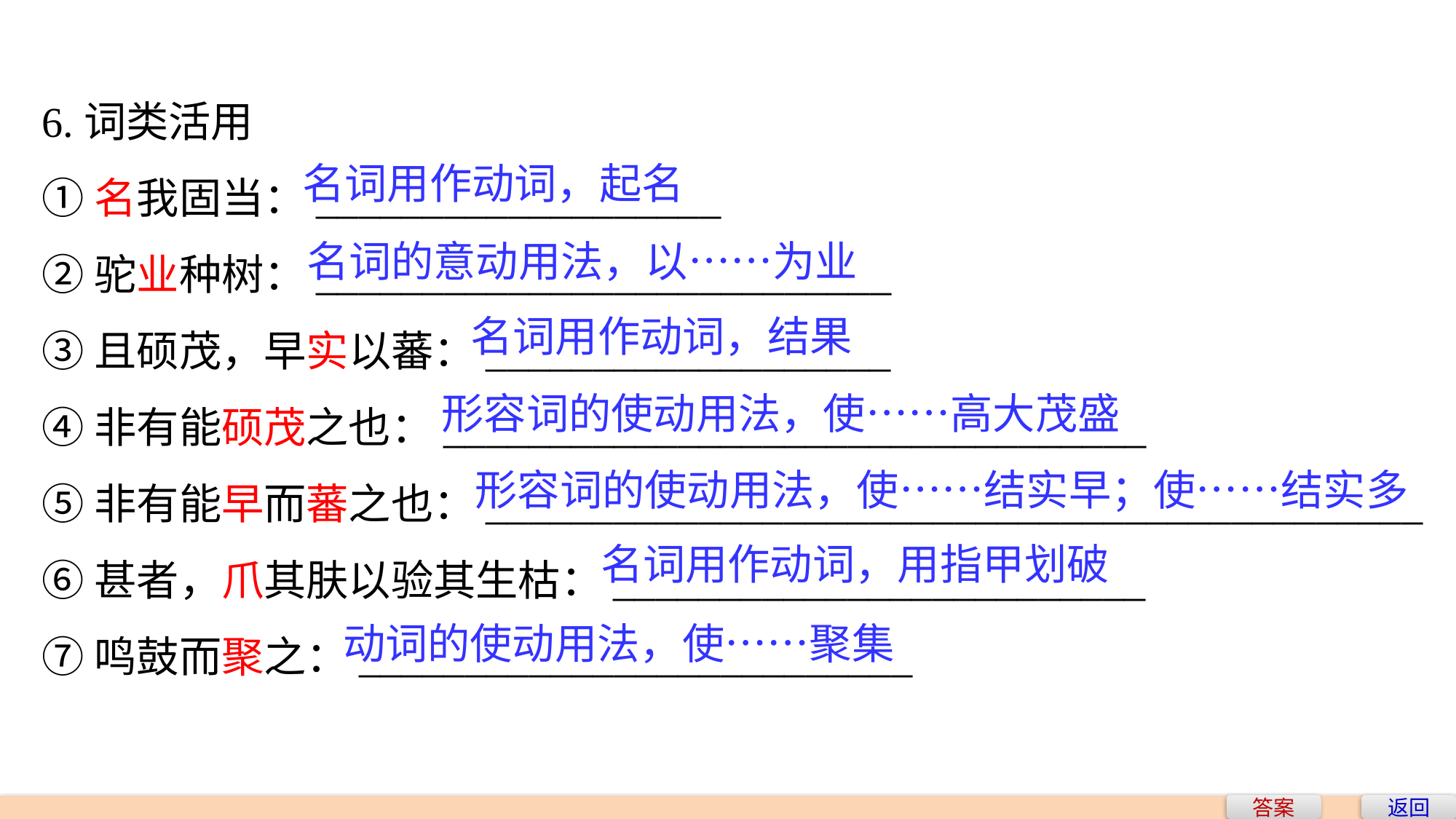

6.词类活用
①名我固当：___________________
②驼业种树：___________________________
③且硕茂，早实以蕃：___________________
④非有能硕茂之也：_________________________________
⑤非有能早而蕃之也：____________________________________________
⑥甚者，爪其肤以验其生枯：_________________________
⑦鸣鼓而聚之：__________________________
名词用作动词，起名
名词的意动用法，以……为业
名词用作动词，结果
形容词的使动用法，使……高大茂盛
形容词的使动用法，使……结实早；使……结实多
名词用作动词，用指甲划破
动词的使动用法，使……聚集
答案
返回